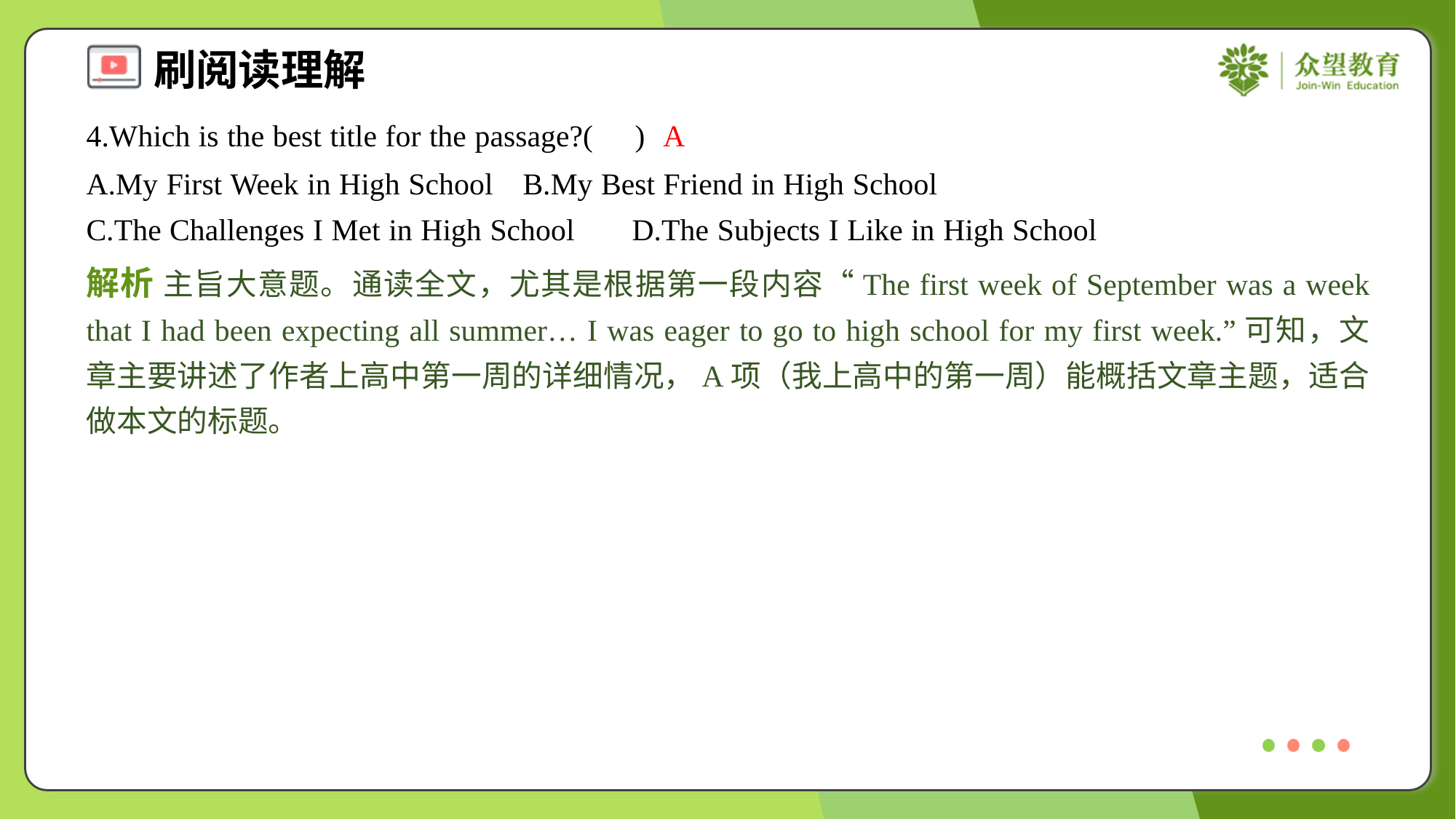

4.Which is the best title for the passage?(     )
A
A.My First Week in High School	B.My Best Friend in High School
C.The Challenges I Met in High School	D.The Subjects I Like in High School
解析 主旨大意题。通读全文，尤其是根据第一段内容“The first week of September was a week that I had been expecting all summer… I was eager to go to high school for my first week.”可知，文章主要讲述了作者上高中第一周的详细情况，A项（我上高中的第一周）能概括文章主题，适合做本文的标题。